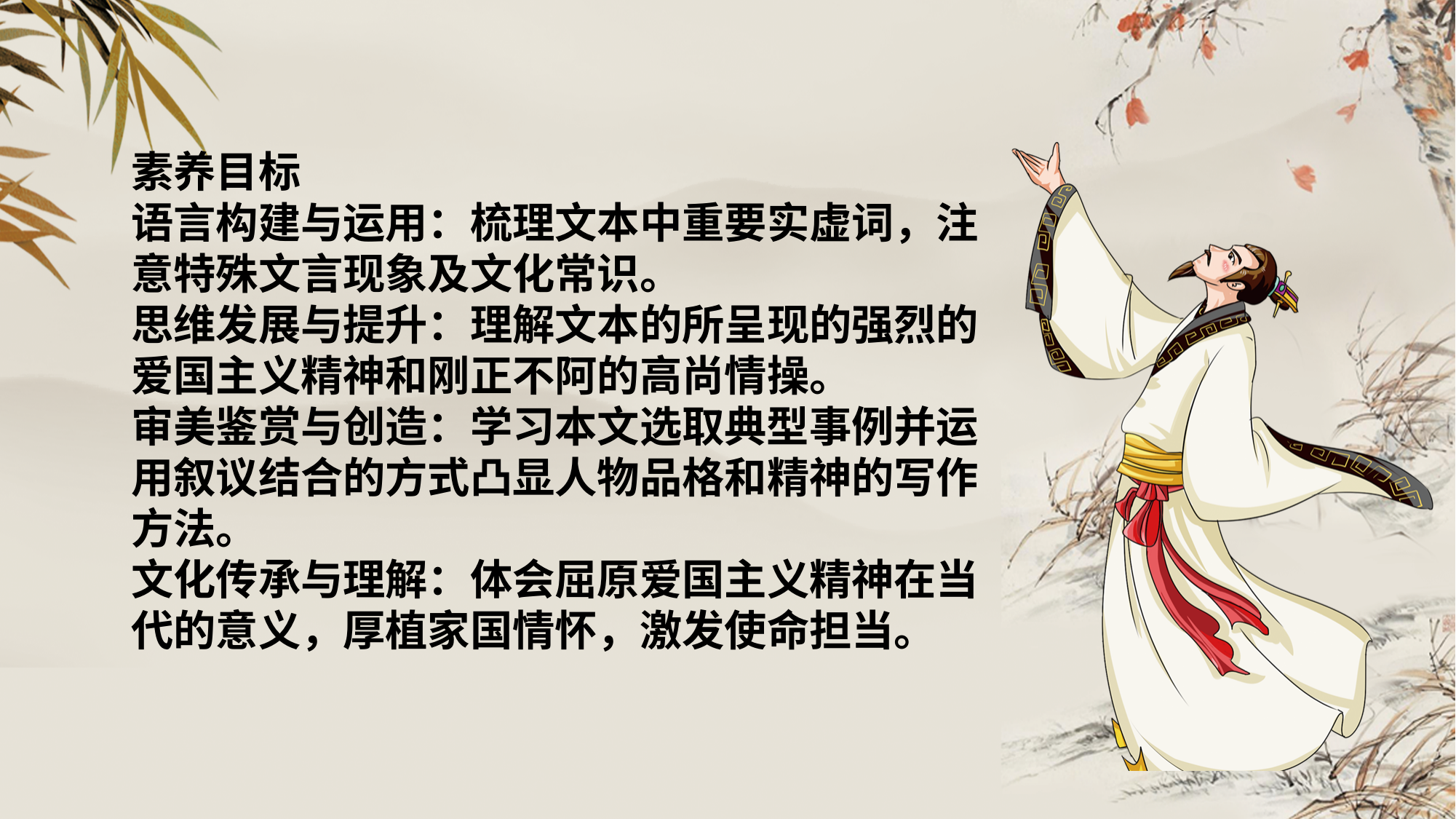

素养目标
语言构建与运用：梳理文本中重要实虚词，注意特殊文言现象及文化常识。
思维发展与提升：理解文本的所呈现的强烈的爱国主义精神和刚正不阿的高尚情操。
审美鉴赏与创造：学习本文选取典型事例并运用叙议结合的方式凸显人物品格和精神的写作方法。
文化传承与理解：体会屈原爱国主义精神在当代的意义，厚植家国情怀，激发使命担当。